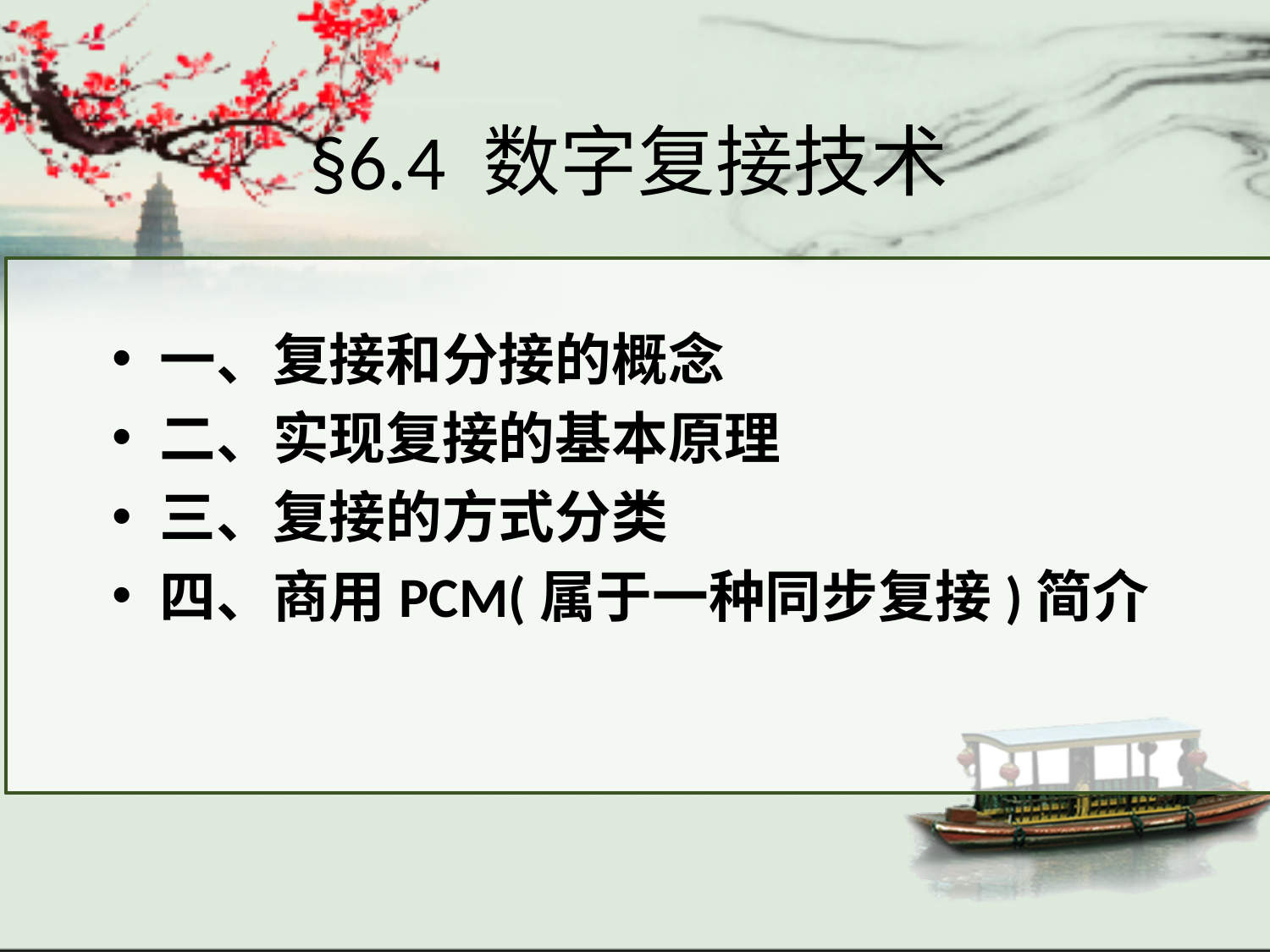

# §6.4 数字复接技术

一、复接和分接的概念
二、实现复接的基本原理
三、复接的方式分类
四、商用PCM(属于一种同步复接)简介